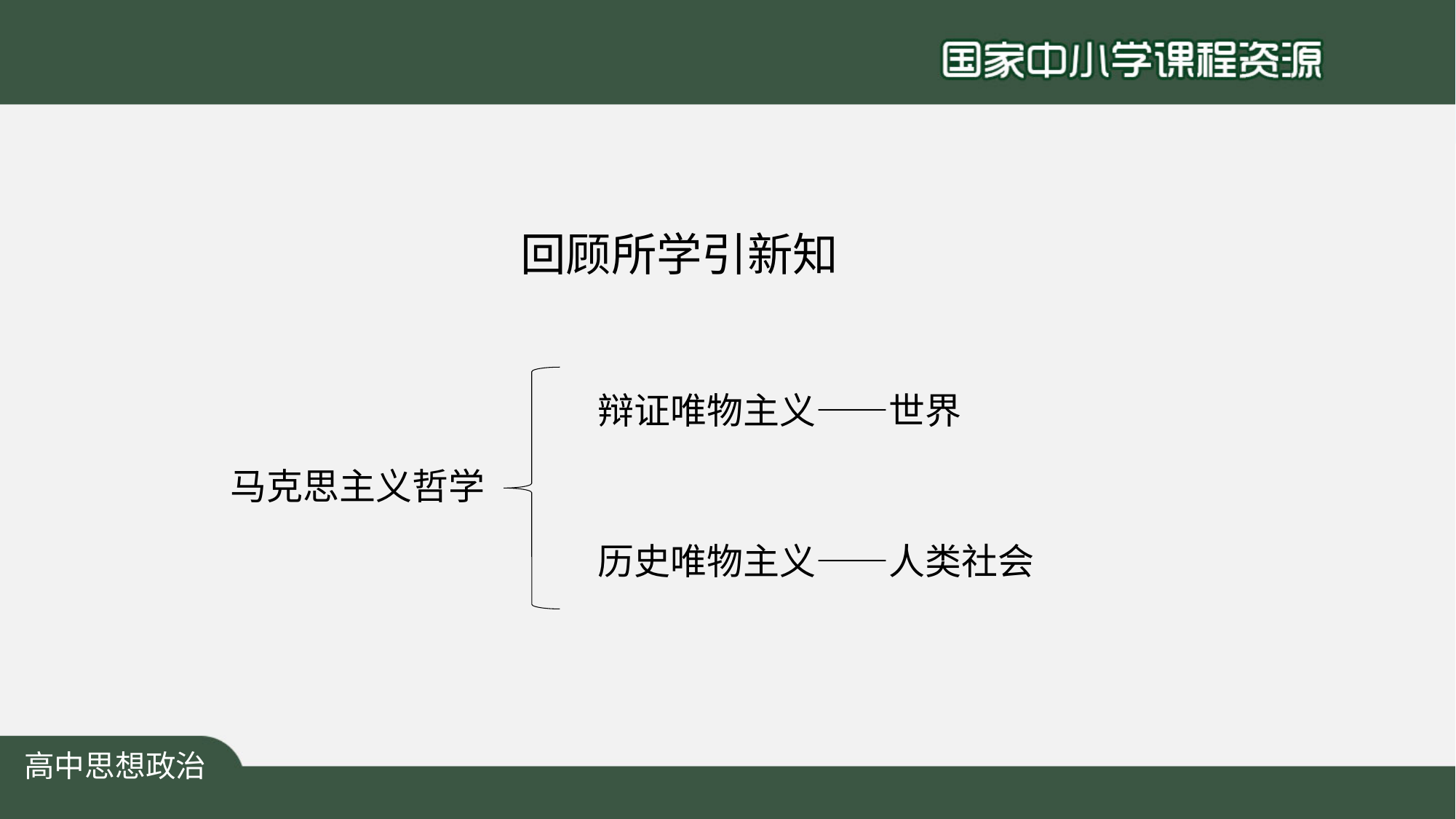

# 回顾所学引新知

辩证唯物主义——世界
马克思主义哲学
历史唯物主义——人类社会